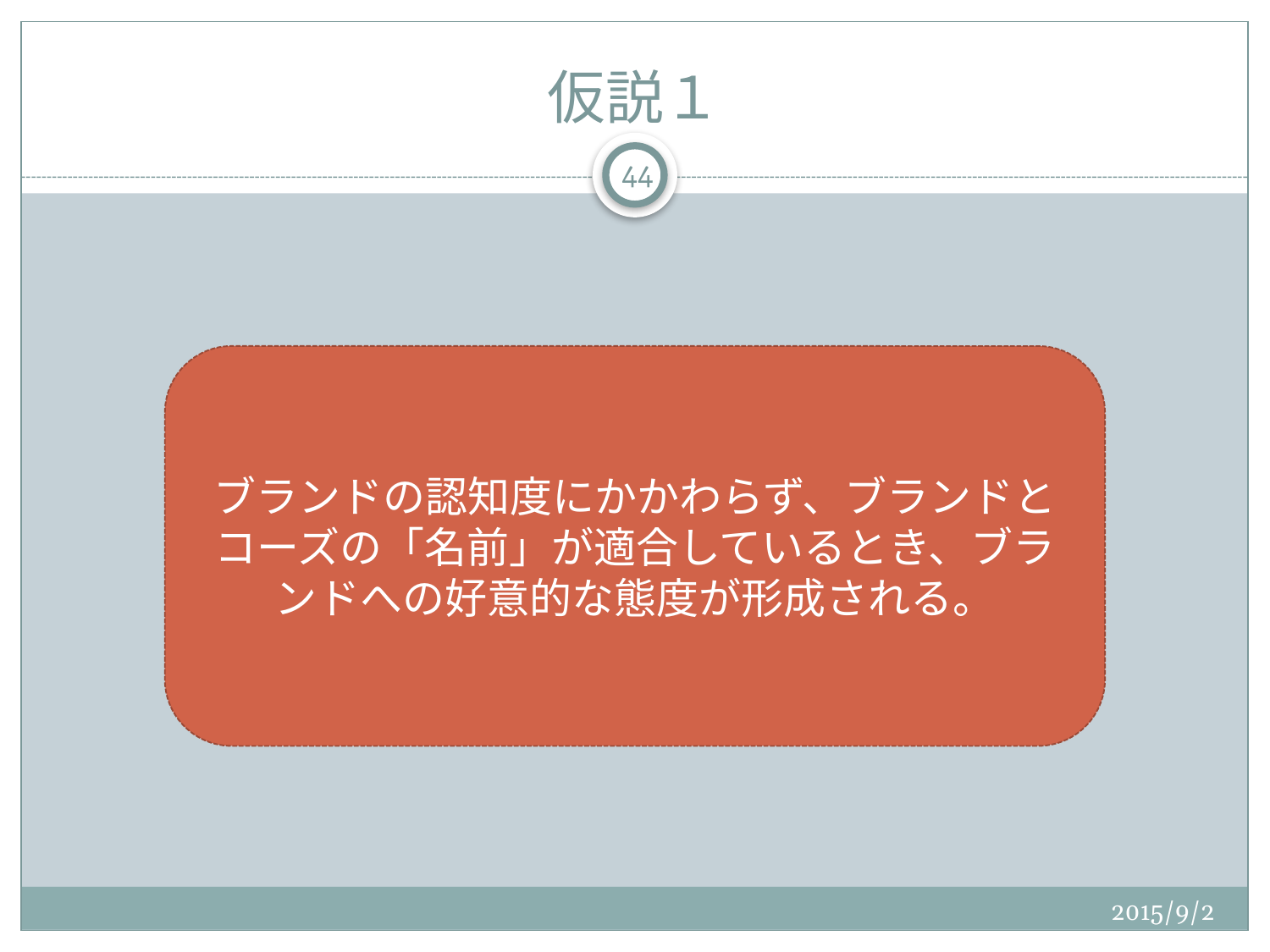

# 仮説１
44

ブランドの認知度にかかわらず、ブランドとコーズの「名前」が適合しているとき、ブランドへの好意的な態度が形成される。
2015/9/2